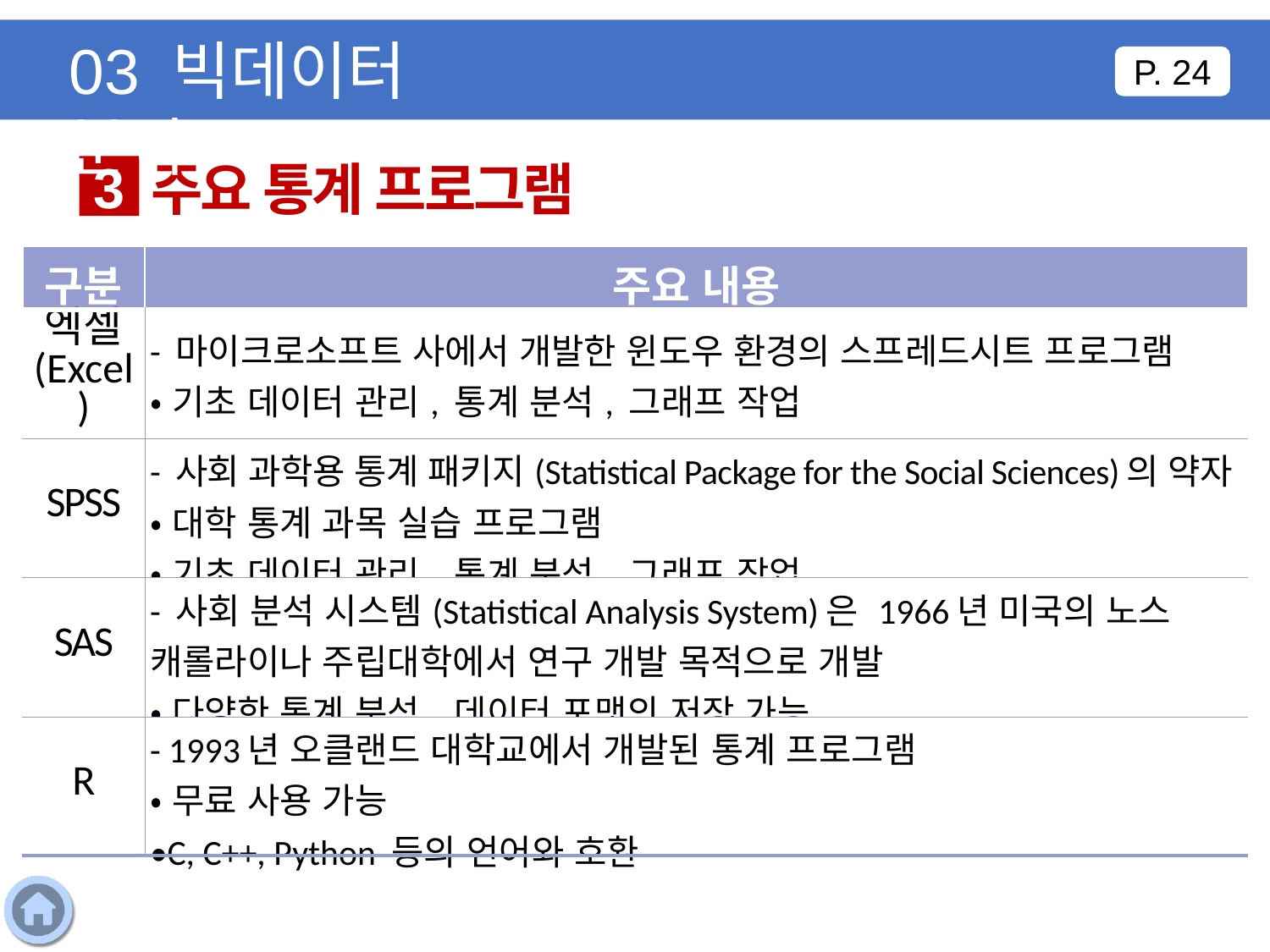

03 빅데이터 분석
P. 24
주요 통계 프로그램
3
| 구분 | 주요 내용 |
| --- | --- |
| 엑셀 (Excel) | - 마이크로소프트 사에서 개발한 윈도우 환경의 스프레드시트 프로그램 •기초 데이터 관리, 통계 분석, 그래프 작업 |
| SPSS | - 사회 과학용 통계 패키지(Statistical Package for the Social Sciences)의 약자 •대학 통계 과목 실습 프로그램 •기초 데이터 관리, 통계 분석, 그래프 작업 |
| SAS | - 사회 분석 시스템(Statistical Analysis System)은 1966년 미국의 노스 캐롤라이나 주립대학에서 연구 개발 목적으로 개발 •다양한 통계 분석, 데이터 포맷의 저장 가능 |
| R | - 1993년 오클랜드 대학교에서 개발된 통계 프로그램 •무료 사용 가능 •C, C++, Python 등의 언어와 호환 |